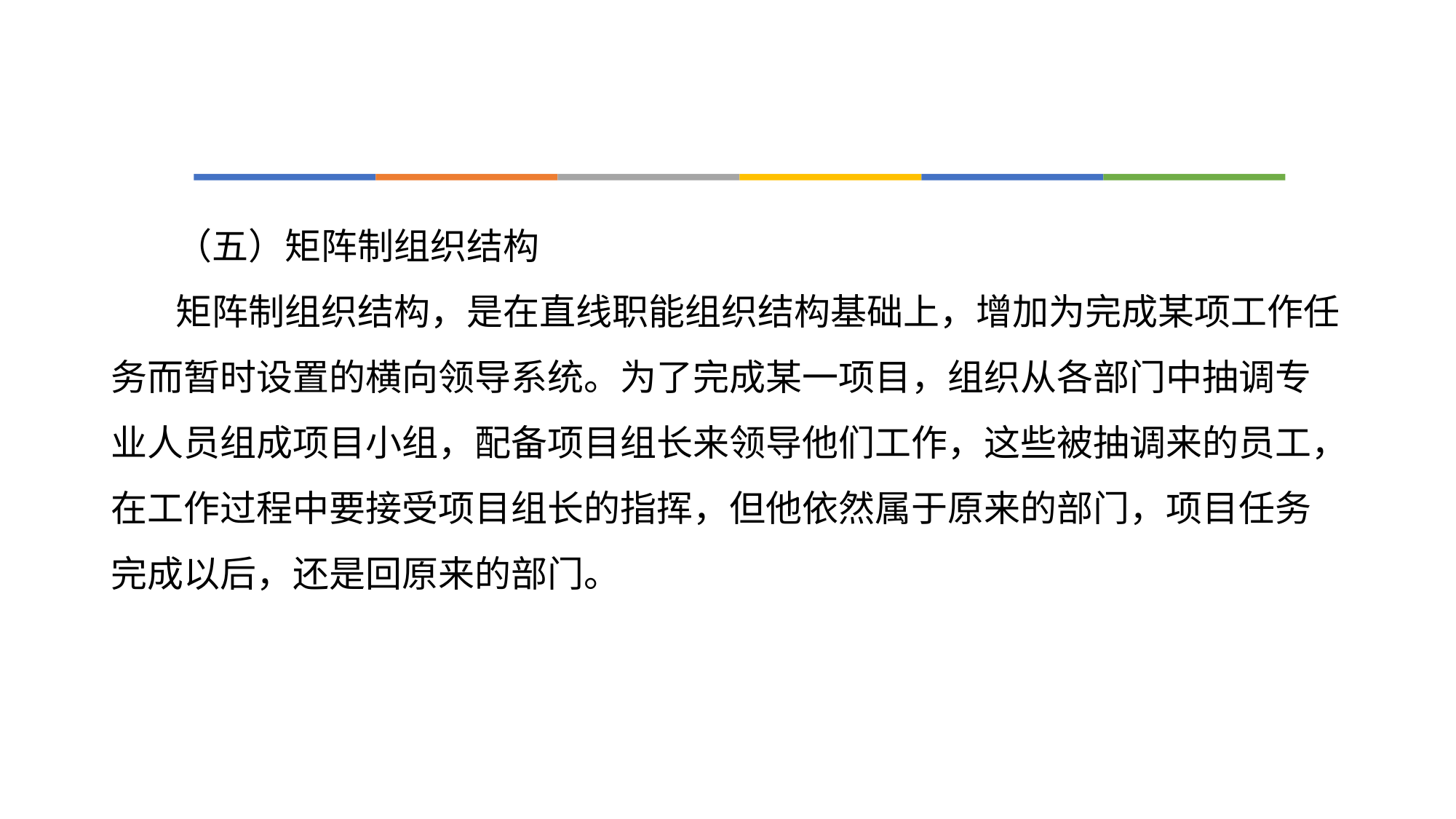

#
（五）矩阵制组织结构
矩阵制组织结构，是在直线职能组织结构基础上，增加为完成某项工作任务而暂时设置的横向领导系统。为了完成某一项目，组织从各部门中抽调专业人员组成项目小组，配备项目组长来领导他们工作，这些被抽调来的员工，在工作过程中要接受项目组长的指挥，但他依然属于原来的部门，项目任务完成以后，还是回原来的部门。